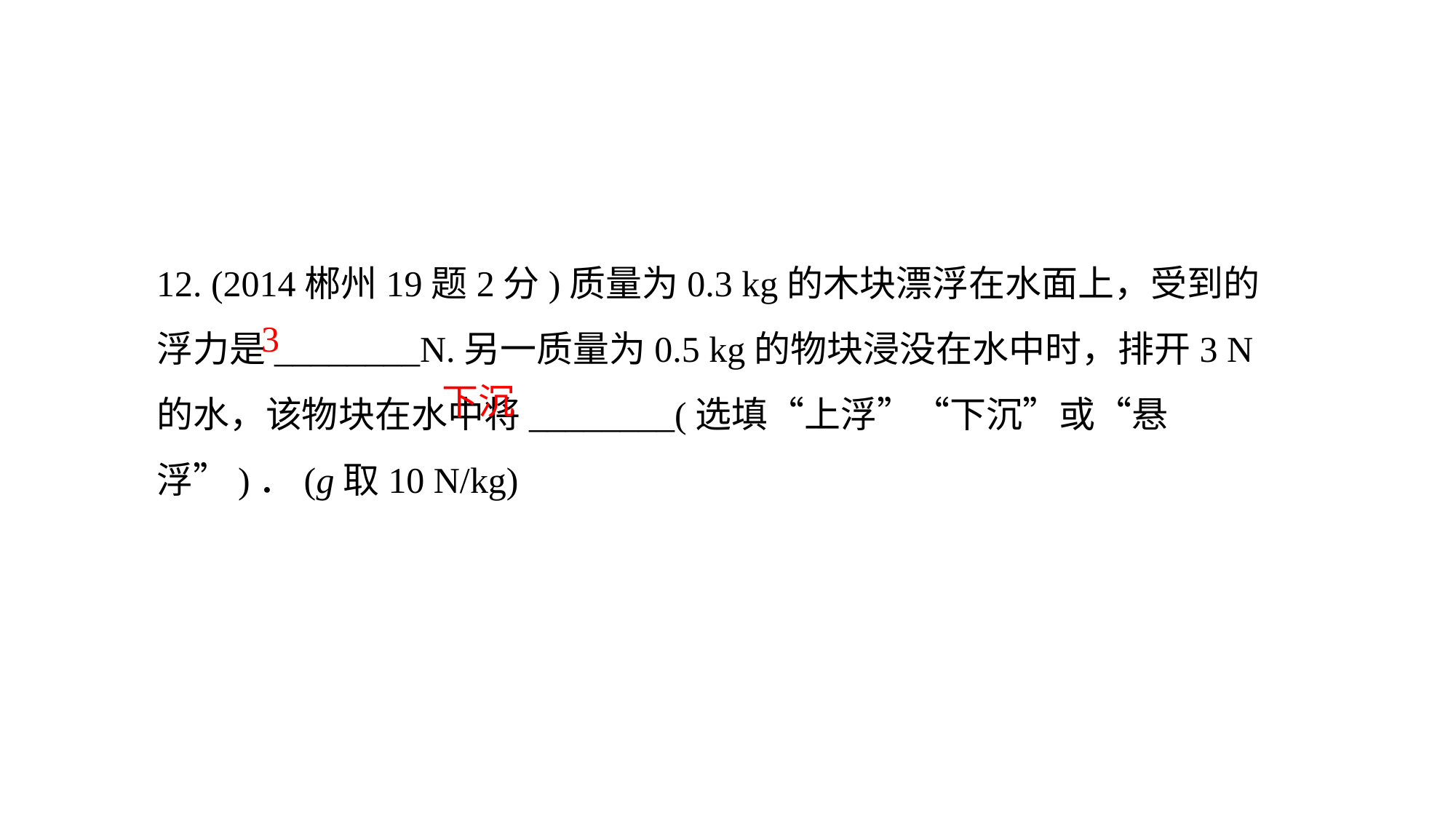

12. (2014郴州19题2分)质量为0.3 kg的木块漂浮在水面上，受到的浮力是________N.另一质量为0.5 kg的物块浸没在水中时，排开3 N的水，该物块在水中将________(选填“上浮”“下沉”或“悬浮”)．(g取10 N/kg)
 3
 下沉